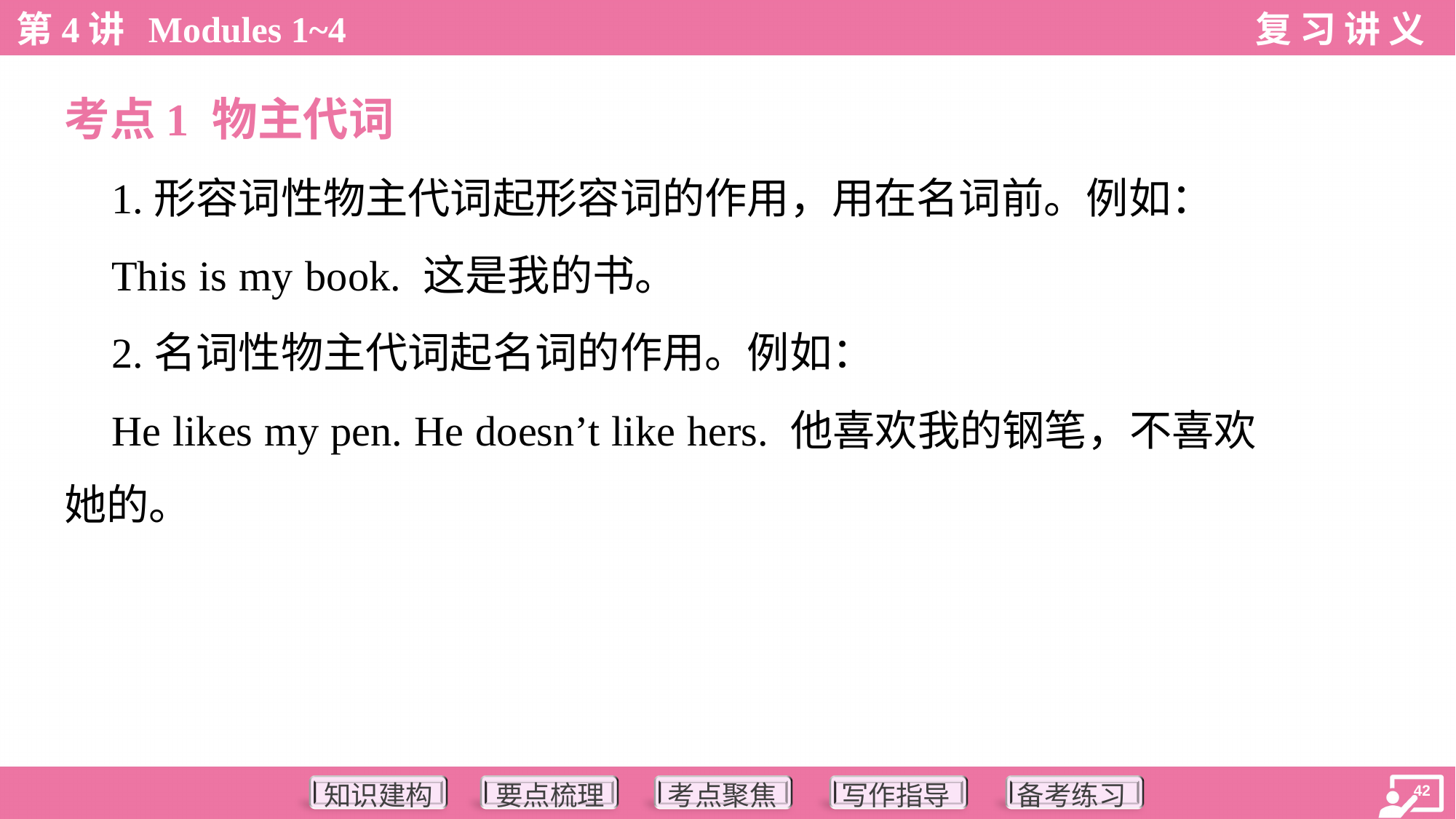

考点1 物主代词
    1.形容词性物主代词起形容词的作用，用在名词前。例如：
    This is my book. 这是我的书。
    2.名词性物主代词起名词的作用。例如：
    He likes my pen. He doesn’t like hers. 他喜欢我的钢笔，不喜欢
她的。